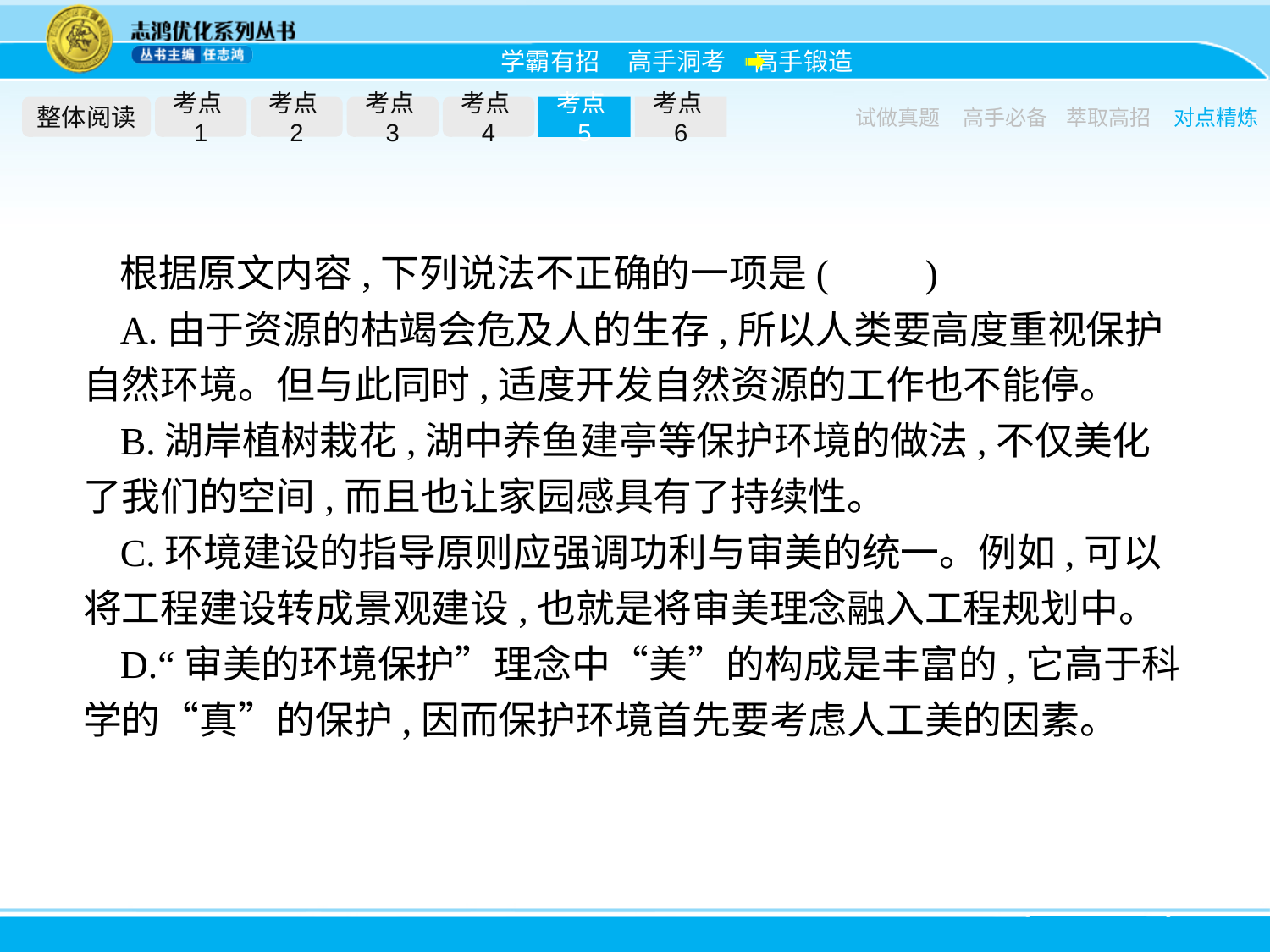

整体阅读
考点1
考点2
考点3
考点4
考点5
考点6
试做真题
高手必备
萃取高招
对点精炼
根据原文内容,下列说法不正确的一项是(　　)
A.由于资源的枯竭会危及人的生存,所以人类要高度重视保护自然环境。但与此同时,适度开发自然资源的工作也不能停。
B.湖岸植树栽花,湖中养鱼建亭等保护环境的做法,不仅美化了我们的空间,而且也让家园感具有了持续性。
C.环境建设的指导原则应强调功利与审美的统一。例如,可以将工程建设转成景观建设,也就是将审美理念融入工程规划中。
D.“审美的环境保护”理念中“美”的构成是丰富的,它高于科学的“真”的保护,因而保护环境首先要考虑人工美的因素。